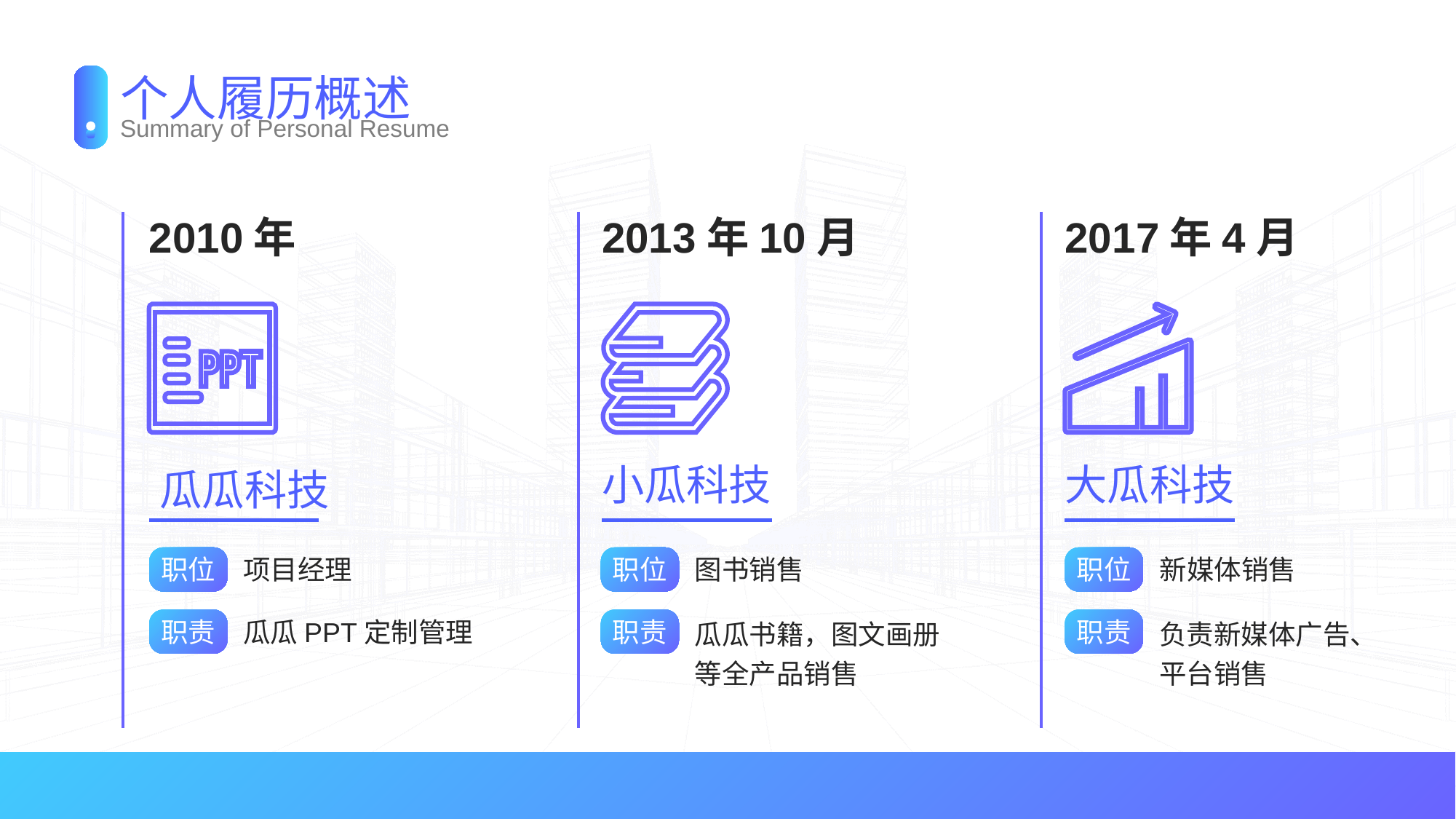

# 个人履历概述
Summary of Personal Resume
2010年
2013年10月
2017年4月

瓜瓜科技
小瓜科技
大瓜科技

职位

职位

职位
项目经理
图书销售
新媒体销售

职责

职责

职责
瓜瓜书籍，图文画册
等全产品销售
负责新媒体广告、
平台销售
瓜瓜PPT定制管理